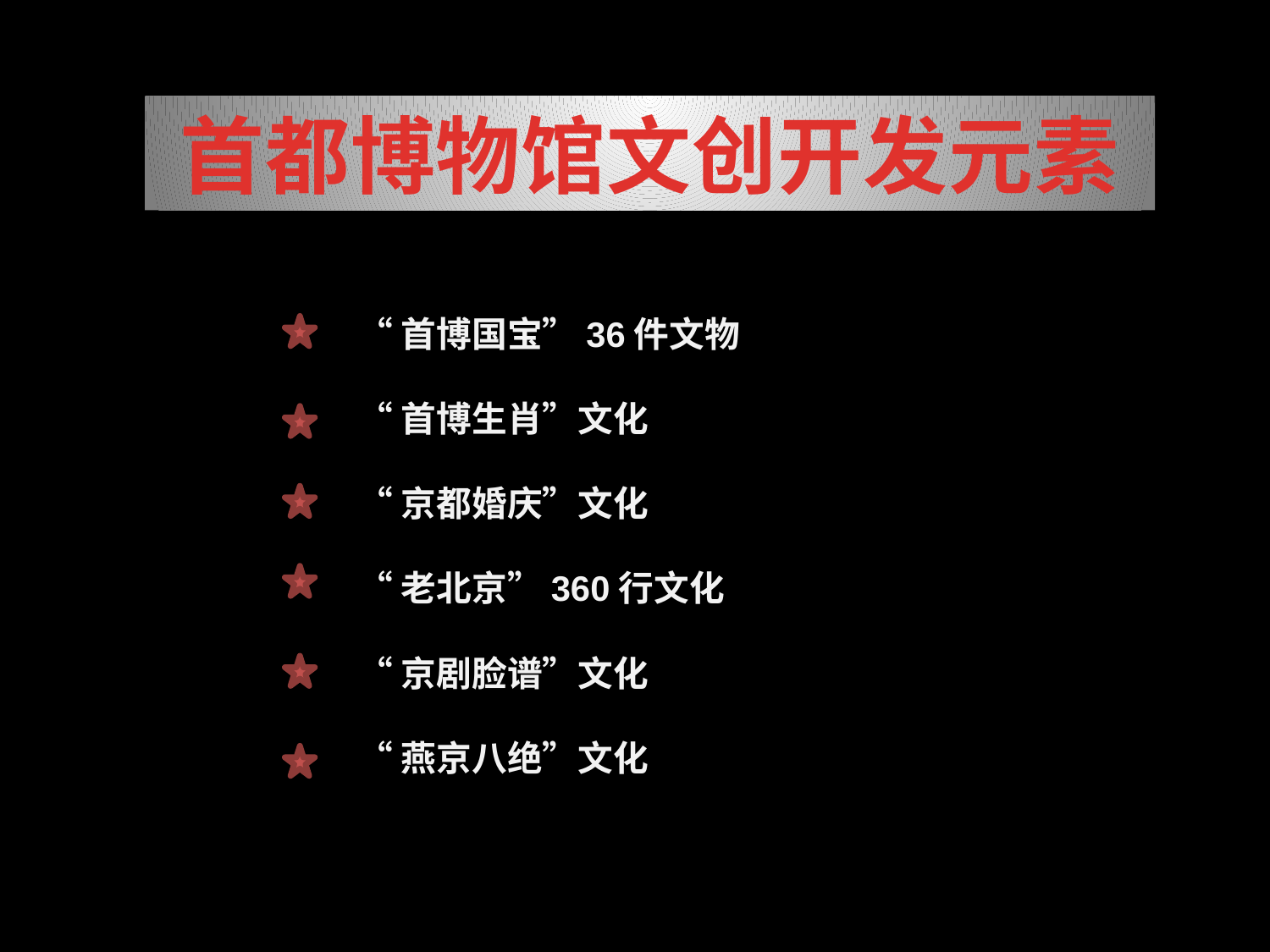

首都博物馆文创开发元素
“首博国宝”36件文物

“首博生肖”文化

“京都婚庆”文化

“老北京”360行文化

“京剧脸谱”文化

“燕京八绝”文化